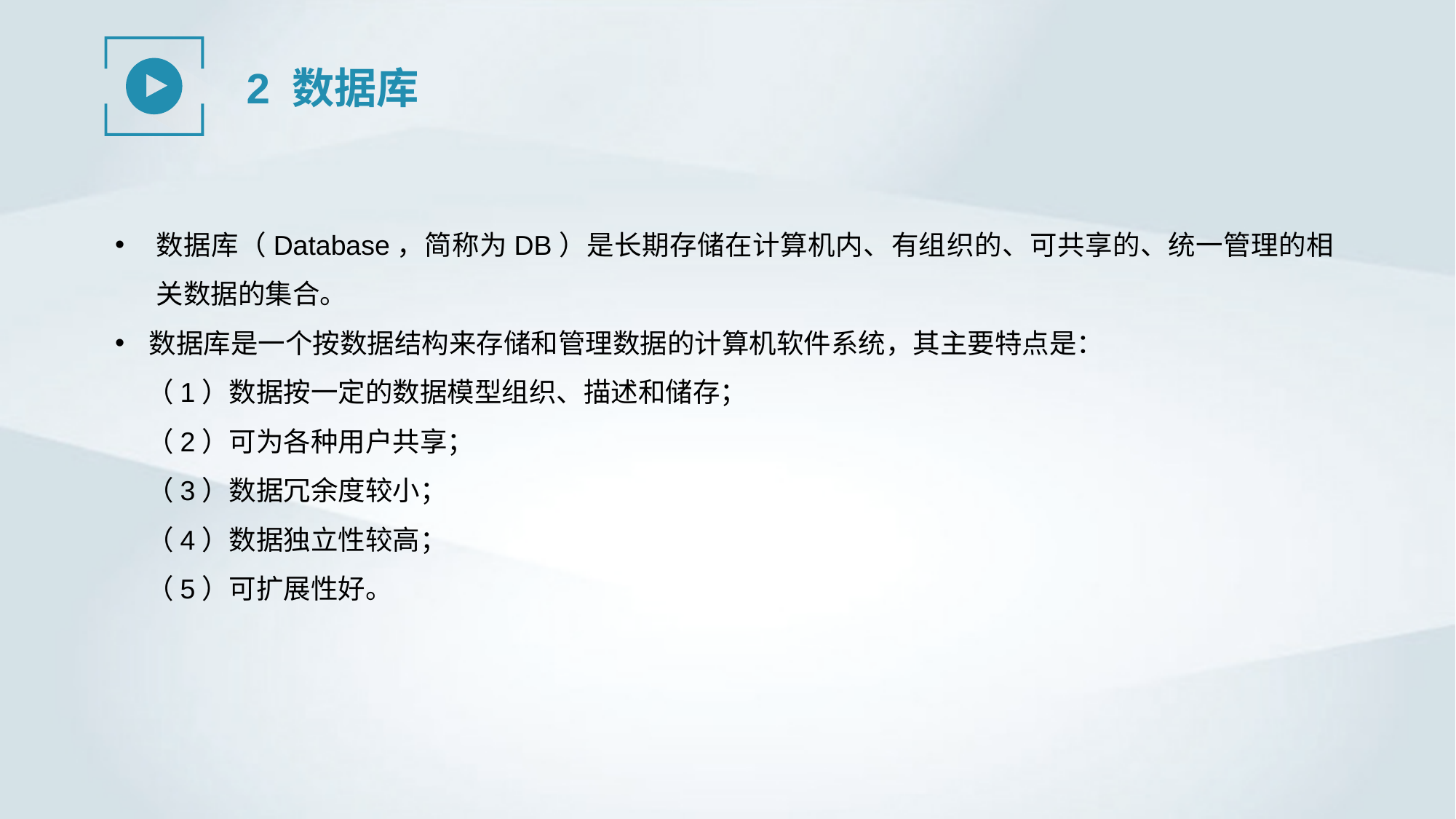

2 数据库
数据库（Database，简称为DB）是长期存储在计算机内、有组织的、可共享的、统一管理的相关数据的集合。
数据库是一个按数据结构来存储和管理数据的计算机软件系统，其主要特点是：
    （1）数据按一定的数据模型组织、描述和储存；
    （2）可为各种用户共享；
    （3）数据冗余度较小；
    （4）数据独立性较高；
    （5）可扩展性好。